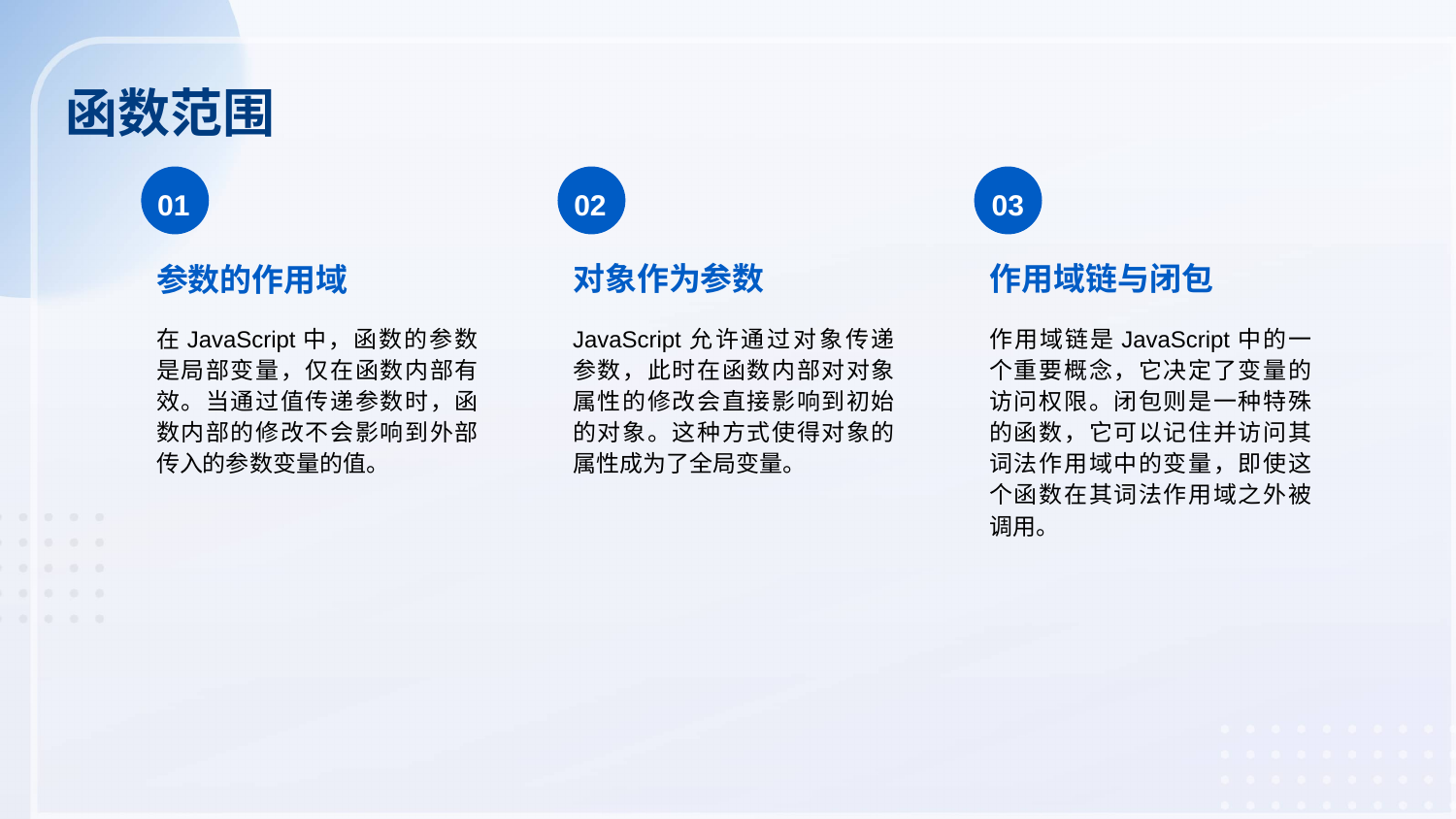

函数范围

01
02
03
对象作为参数
作用域链与闭包
参数的作用域
在JavaScript中，函数的参数是局部变量，仅在函数内部有效。当通过值传递参数时，函数内部的修改不会影响到外部传入的参数变量的值。
JavaScript允许通过对象传递参数，此时在函数内部对对象属性的修改会直接影响到初始的对象。这种方式使得对象的属性成为了全局变量。
作用域链是JavaScript中的一个重要概念，它决定了变量的访问权限。闭包则是一种特殊的函数，它可以记住并访问其词法作用域中的变量，即使这个函数在其词法作用域之外被调用。